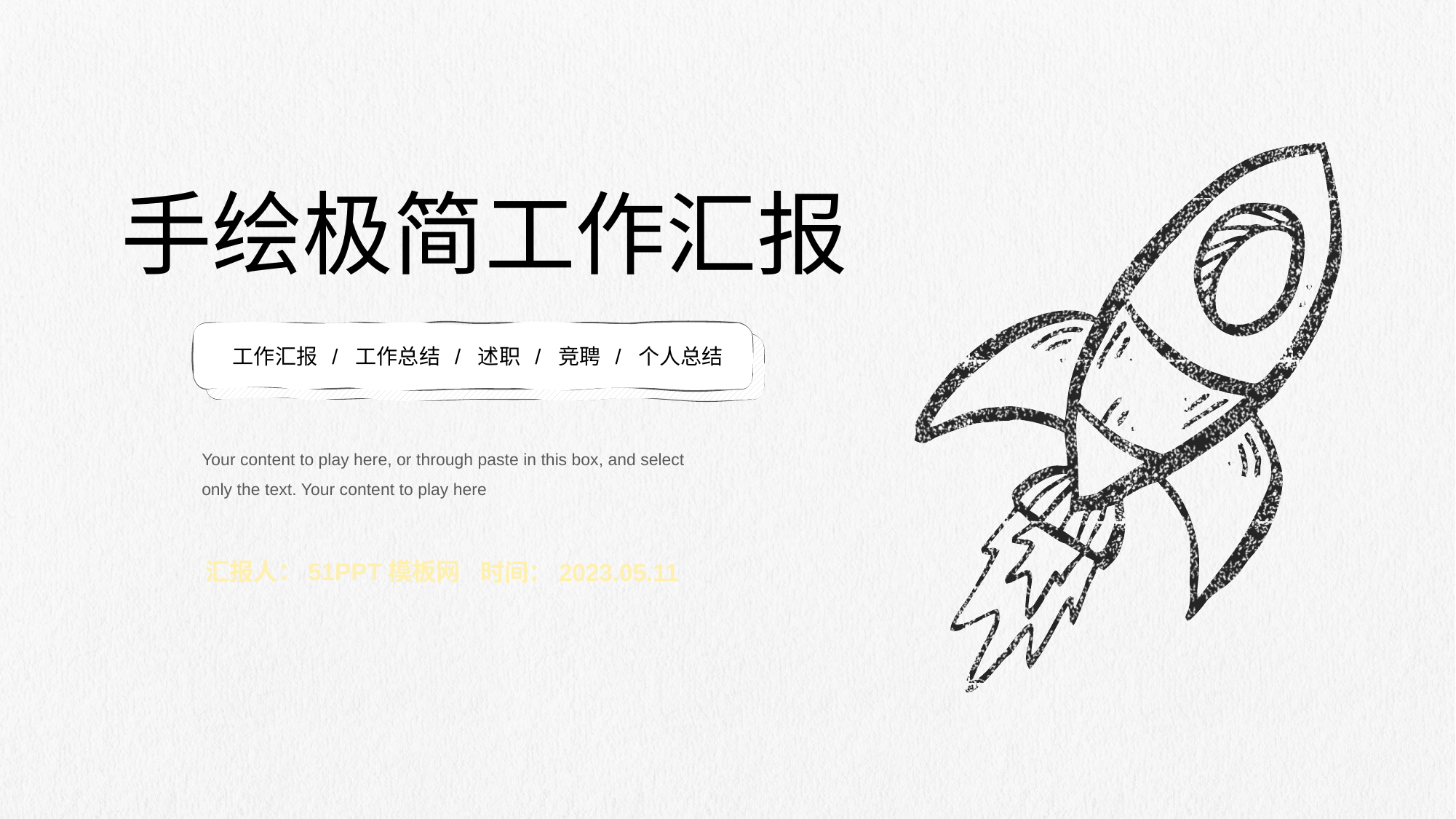

手绘极简工作汇报

工作汇报  /  工作总结  /  述职  /  竞聘  /  个人总结
Your content to play here, or through paste in this box, and select only the text. Your content to play here
汇报人：51PPT模板网
时间：2023.05.11